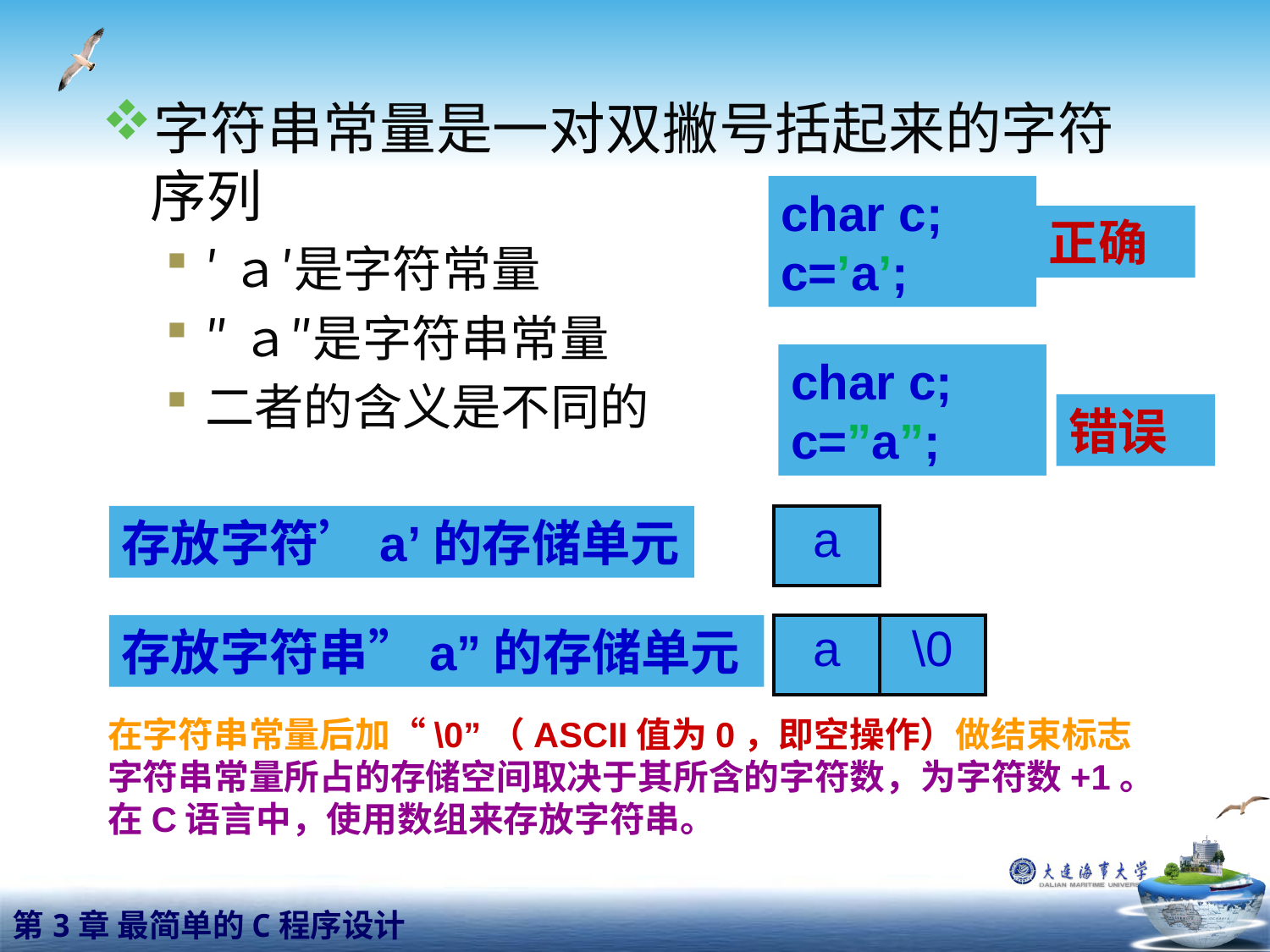

字符串常量是一对双撇号括起来的字符序列
′ａ′是字符常量
″ａ″是字符串常量
二者的含义是不同的

char c;
c=’a’;
正确
char c;
c=”a”;
错误
存放字符’a’的存储单元
| a |
| --- |
存放字符串”a”的存储单元
| a | \0 |
| --- | --- |
在字符串常量后加“\0”（ASCII值为0，即空操作）做结束标志
字符串常量所占的存储空间取决于其所含的字符数，为字符数+1。
在C语言中，使用数组来存放字符串。